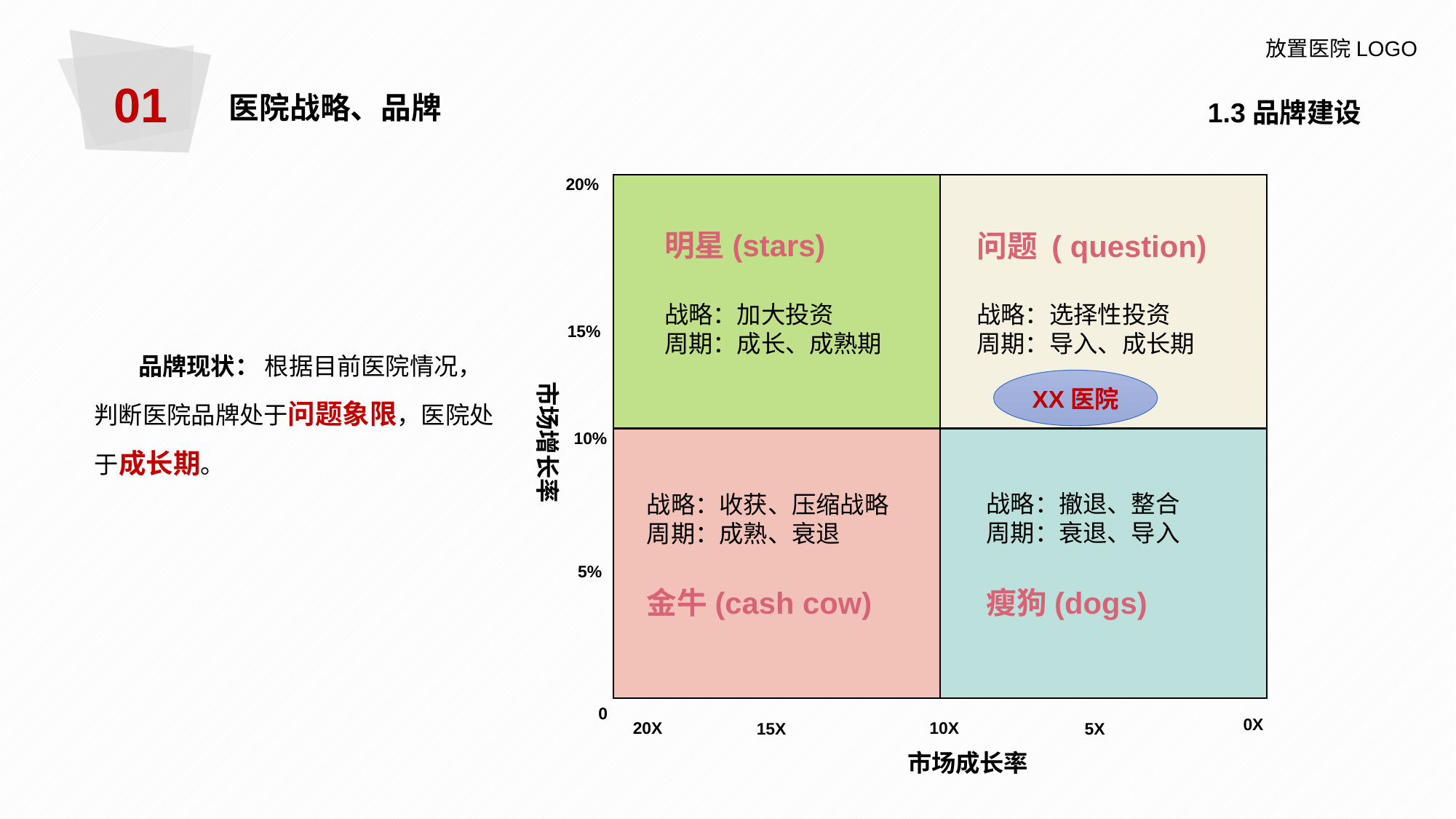

01
放置医院LOGO
医院战略、品牌
1.3品牌建设
20%

明星(stars)

战略：加大投资
周期：成长、成熟期
问题 ( question)

战略：选择性投资
周期：导入、成长期
15%
XX医院
10%

战略：撤退、整合
周期：衰退、导入

瘦狗(dogs)
战略：收获、压缩战略
周期：成熟、衰退

金牛(cash cow)
5%
0
0X
20X
10X
15X
5X
       品牌现状： 根据目前医院情况，判断医院品牌处于问题象限，医院处于成长期。
市场增长率
市场成长率